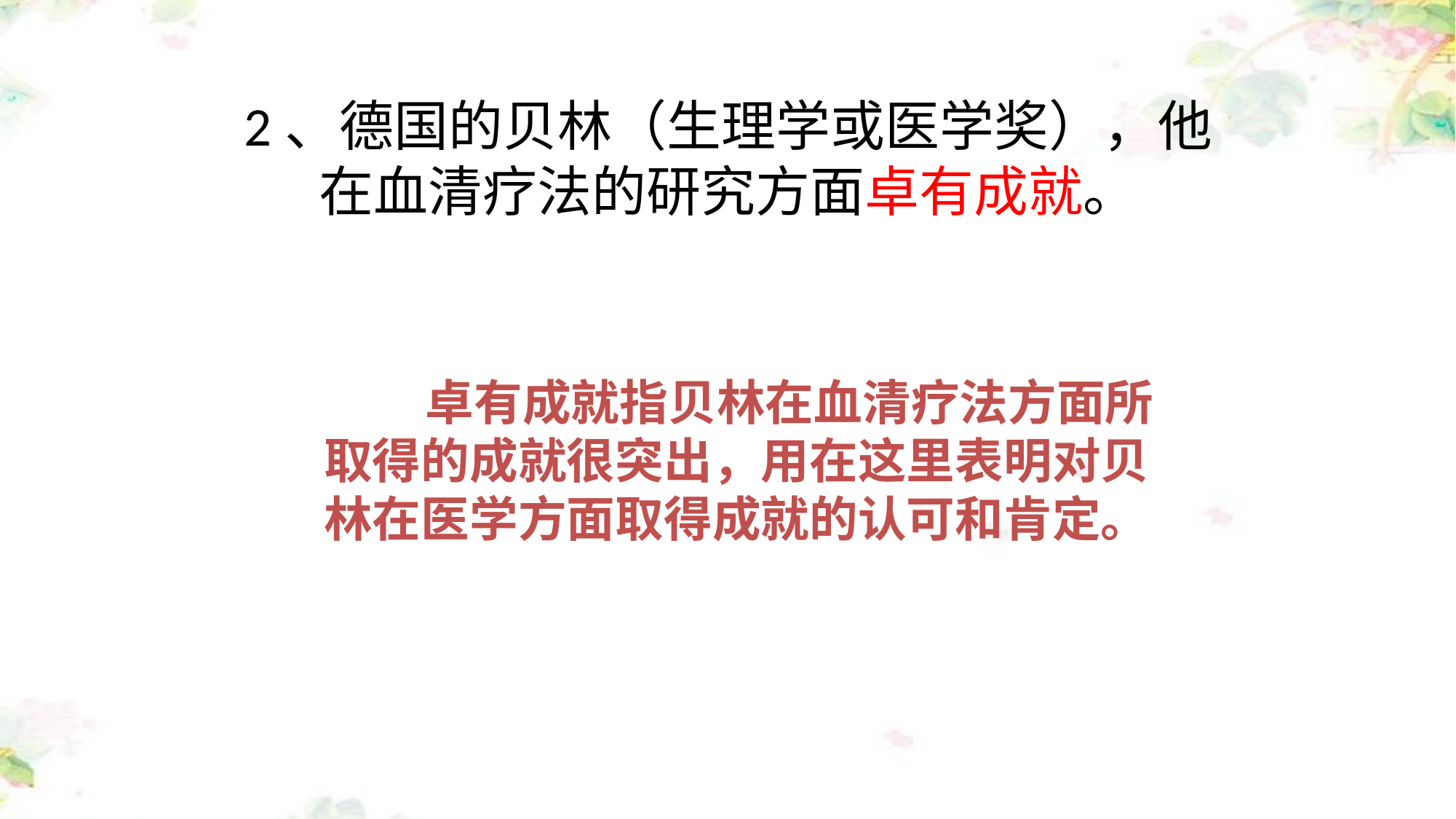

# 2、德国的贝林（生理学或医学奖），他在血清疗法的研究方面卓有成就。
            卓有成就指贝林在血清疗法方面所取得的成就很突出，用在这里表明对贝林在医学方面取得成就的认可和肯定。